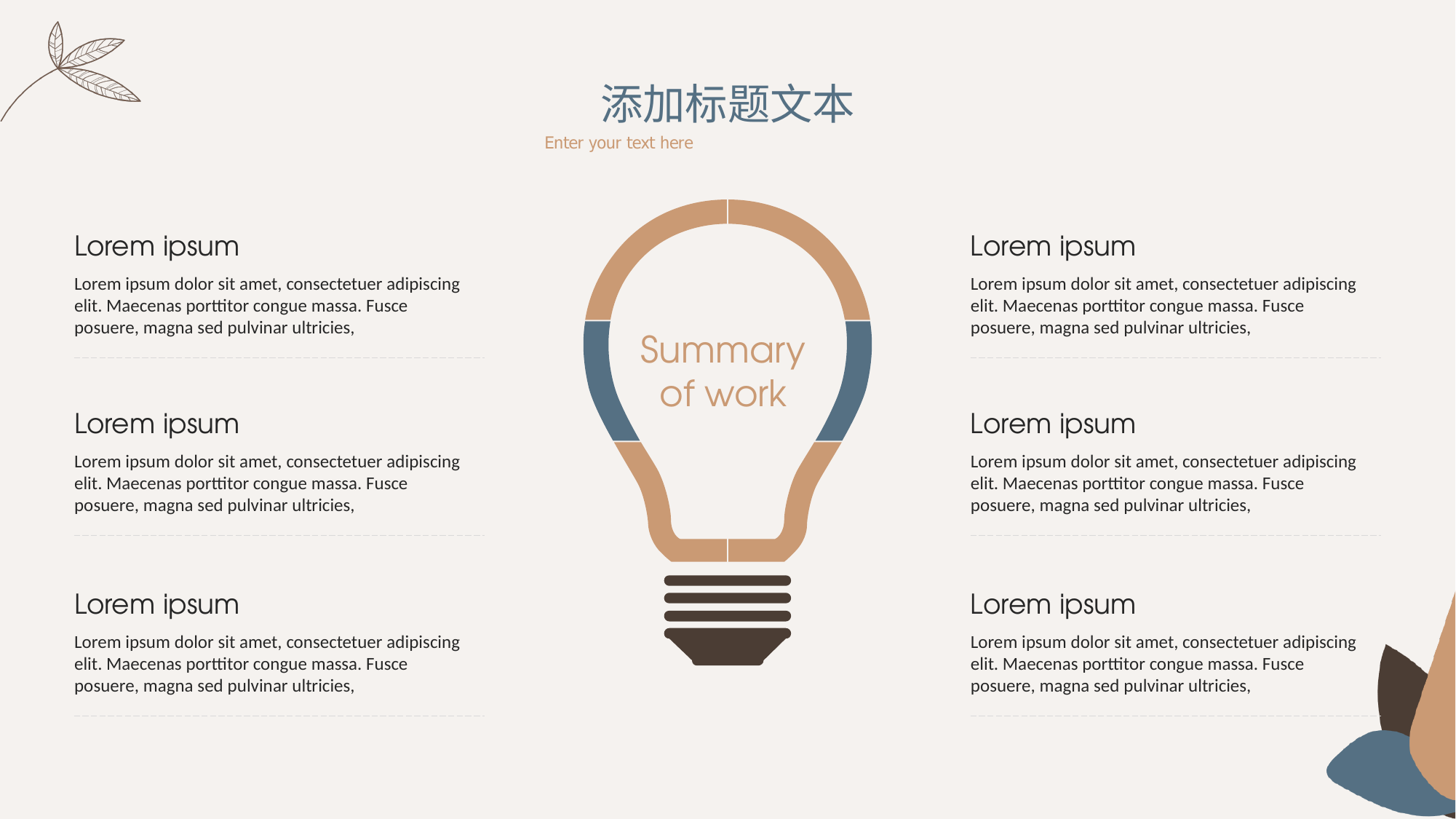

添加标题文本
Enter your text here

Lorem ipsum
Lorem ipsum
Lorem ipsum dolor sit amet, consectetuer adipiscing elit. Maecenas porttitor congue massa. Fusce posuere, magna sed pulvinar ultricies,
Lorem ipsum dolor sit amet, consectetuer adipiscing elit. Maecenas porttitor congue massa. Fusce posuere, magna sed pulvinar ultricies,
Summary
of work

Lorem ipsum
Lorem ipsum

Lorem ipsum dolor sit amet, consectetuer adipiscing elit. Maecenas porttitor congue massa. Fusce posuere, magna sed pulvinar ultricies,
Lorem ipsum dolor sit amet, consectetuer adipiscing elit. Maecenas porttitor congue massa. Fusce posuere, magna sed pulvinar ultricies,

Lorem ipsum
Lorem ipsum

Lorem ipsum dolor sit amet, consectetuer adipiscing elit. Maecenas porttitor congue massa. Fusce posuere, magna sed pulvinar ultricies,
Lorem ipsum dolor sit amet, consectetuer adipiscing elit. Maecenas porttitor congue massa. Fusce posuere, magna sed pulvinar ultricies,